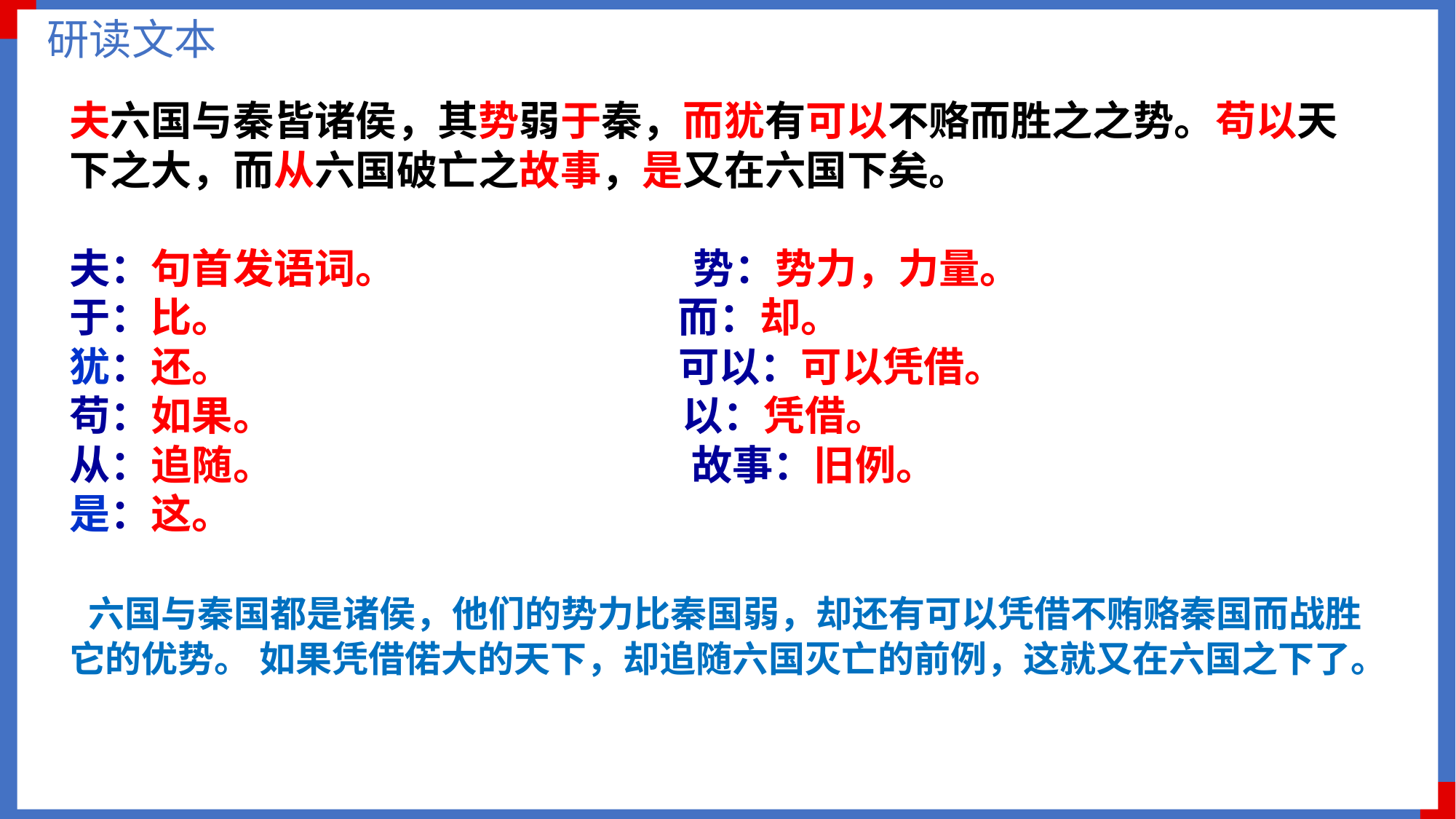

研读文本
夫六国与秦皆诸侯，其势弱于秦，而犹有可以不赂而胜之之势。苟以天下之大，而从六国破亡之故事，是又在六国下矣。

夫：句首发语词。                                势：势力，力量。
于：比。                                                而：却。
犹：还。                                                可以：可以凭借。
苟：如果。                                            以：凭借。
从：追随。                                             故事：旧例。
是：这。

 六国与秦国都是诸侯，他们的势力比秦国弱，却还有可以凭借不贿赂秦国而战胜它的优势。 如果凭借偌大的天下，却追随六国灭亡的前例，这就又在六国之下了。